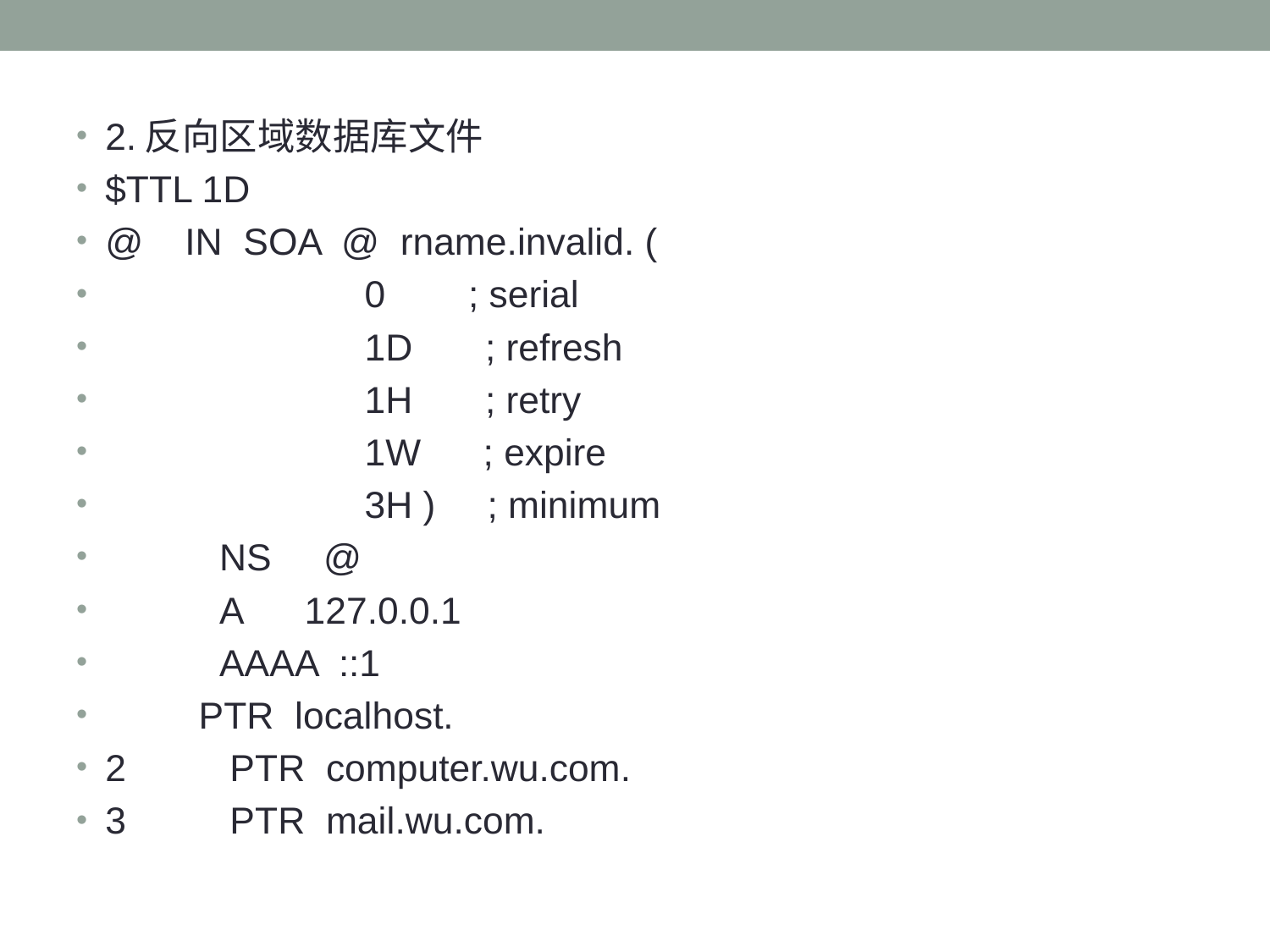

#
2.反向区域数据库文件
$TTL 1D
@    IN  SOA  @  rname.invalid. (
                         0        ; serial
                         1D       ; refresh
                         1H       ; retry
                         1W      ; expire
                         3H )     ; minimum
           NS     @
           A      127.0.0.1
           AAAA  ::1
         PTR  localhost.
2          PTR  computer.wu.com.
3          PTR  mail.wu.com.